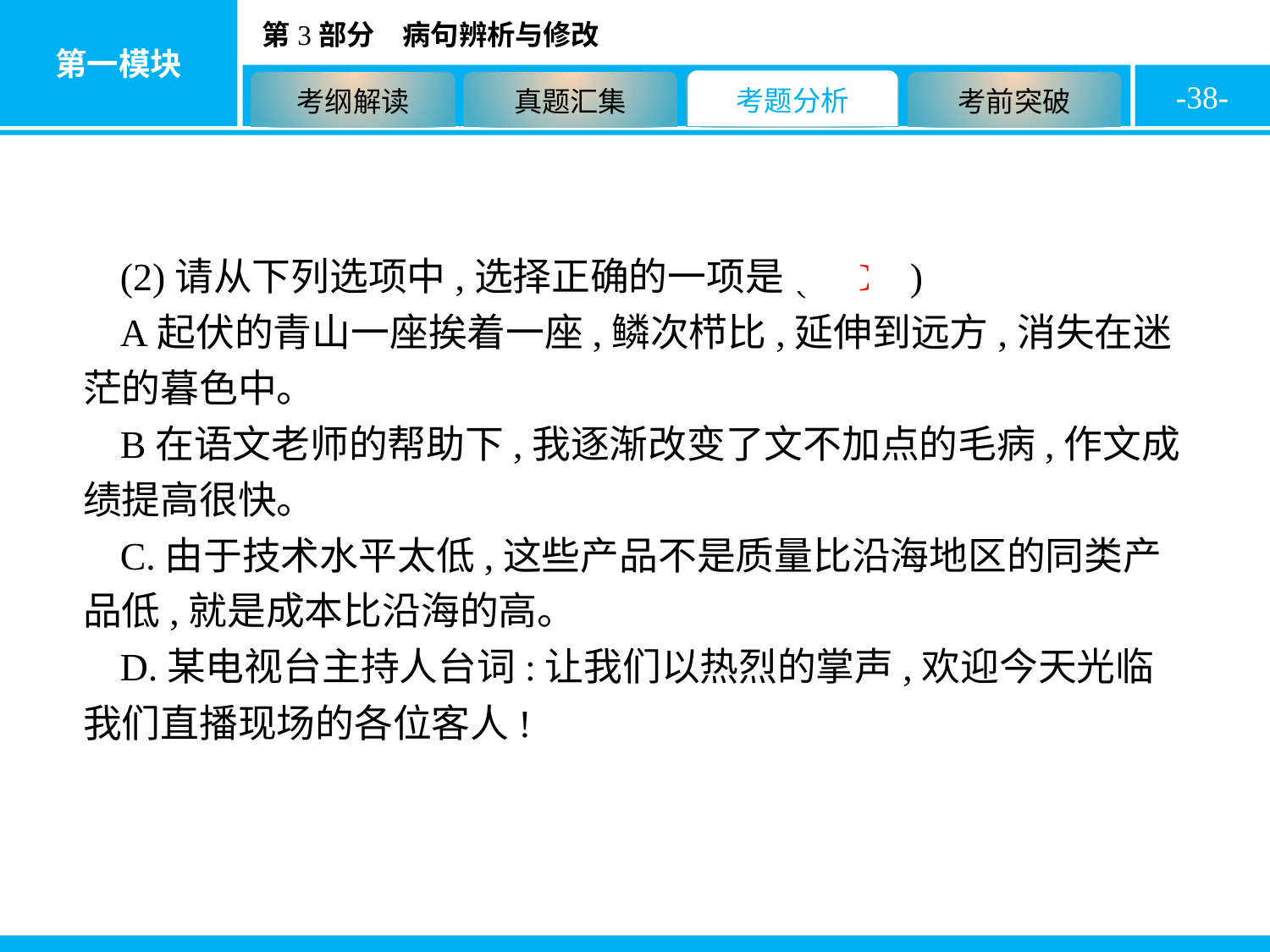

-38-
(2)请从下列选项中,选择正确的一项是(    C    )
A起伏的青山一座挨着一座,鳞次栉比,延伸到远方,消失在迷茫的暮色中。
B在语文老师的帮助下,我逐渐改变了文不加点的毛病,作文成绩提高很快。
C.由于技术水平太低,这些产品不是质量比沿海地区的同类产品低,就是成本比沿海的高。
D.某电视台主持人台词:让我们以热烈的掌声,欢迎今天光临我们直播现场的各位客人!